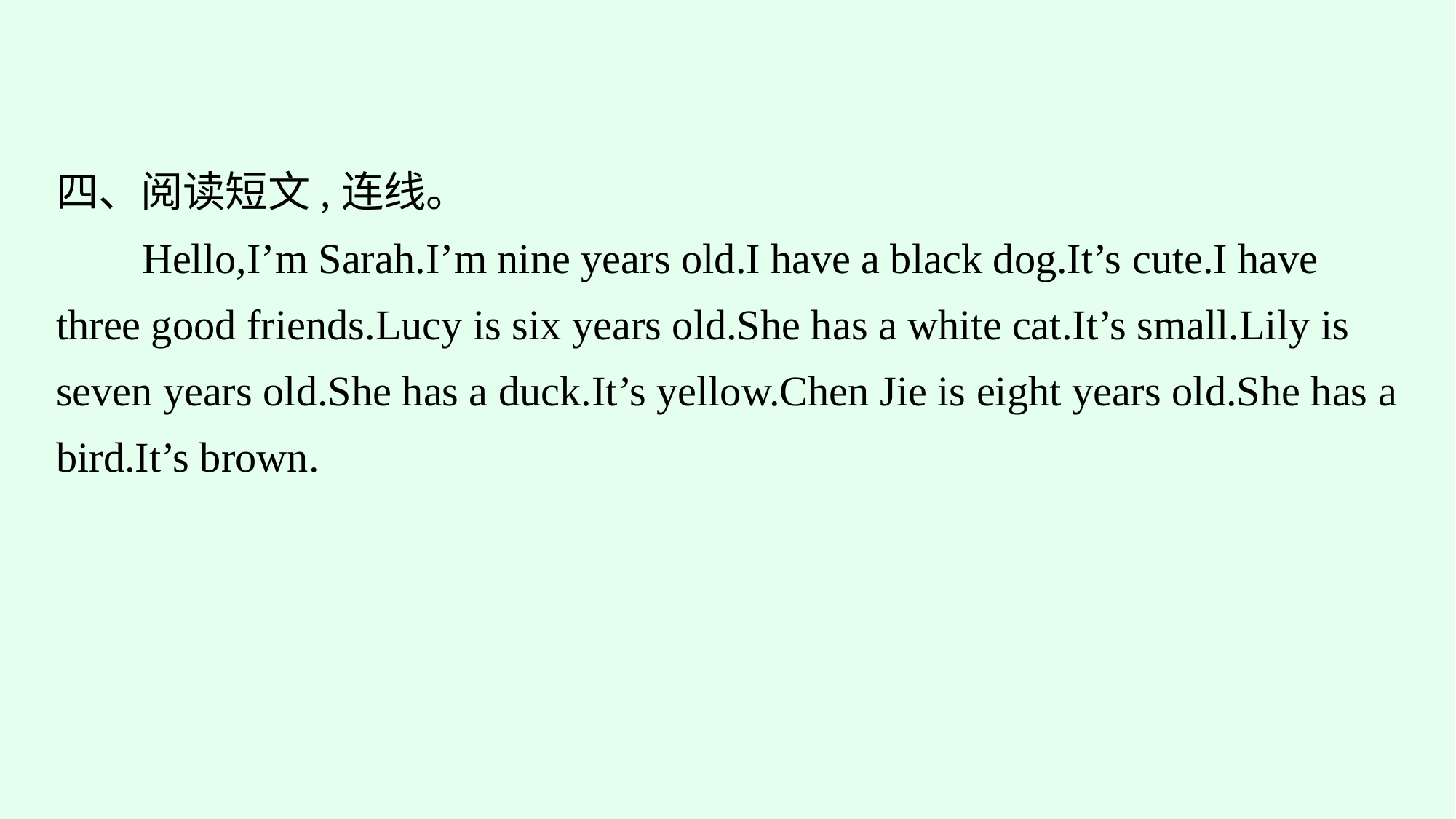

四、阅读短文,连线。
Hello,I’m Sarah.I’m nine years old.I have a black dog.It’s cute.I have three good friends.Lucy is six years old.She has a white cat.It’s small.Lily is seven years old.She has a duck.It’s yellow.Chen Jie is eight years old.She has a bird.It’s brown.